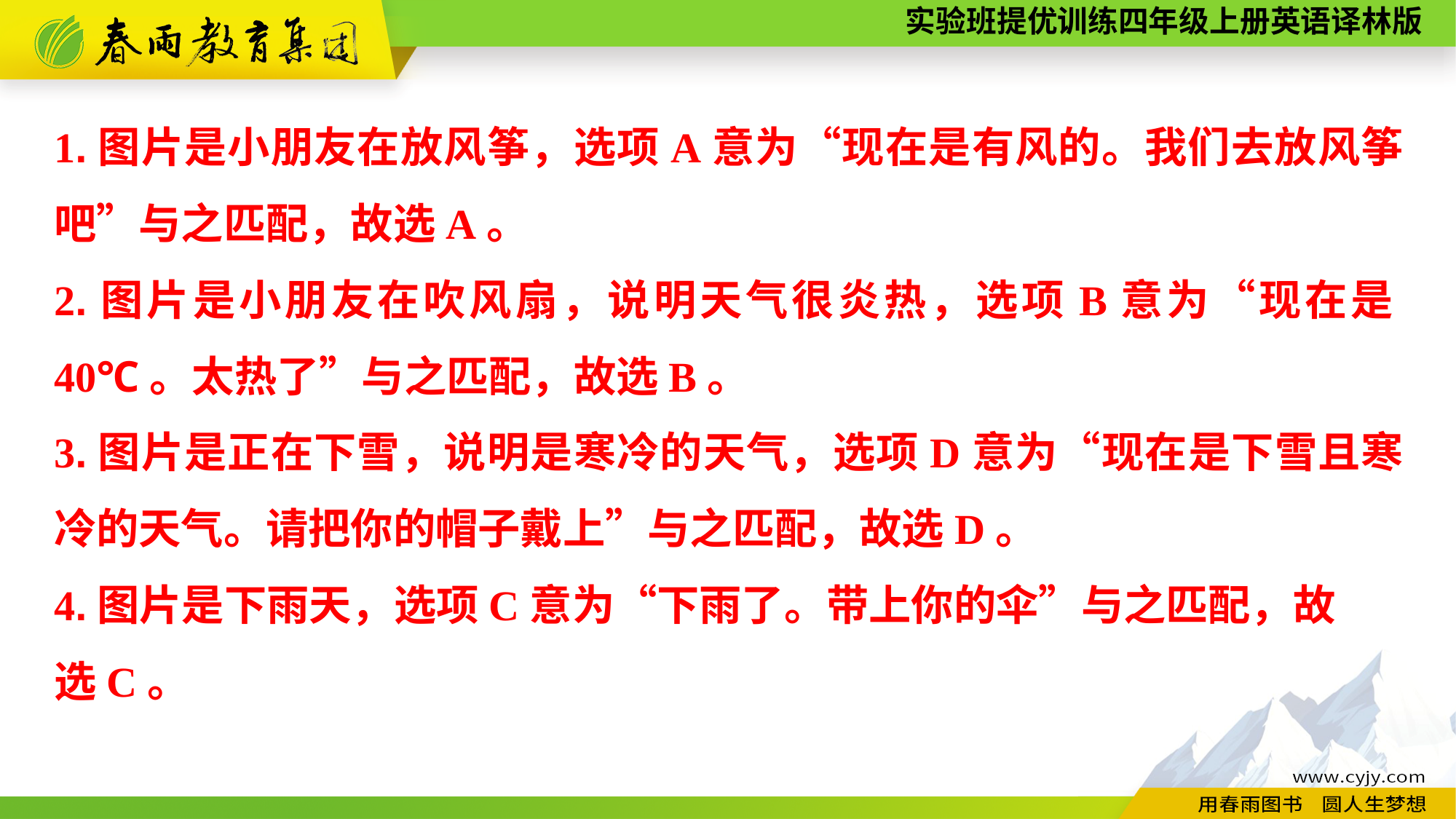

1.图片是小朋友在放风筝，选项A意为“现在是有风的。我们去放风筝吧”与之匹配，故选A。
2.图片是小朋友在吹风扇，说明天气很炎热，选项B意为“现在是40℃。太热了”与之匹配，故选B。
3.图片是正在下雪，说明是寒冷的天气，选项D意为“现在是下雪且寒冷的天气。请把你的帽子戴上”与之匹配，故选D。
4.图片是下雨天，选项C意为“下雨了。带上你的伞”与之匹配，故
选C。